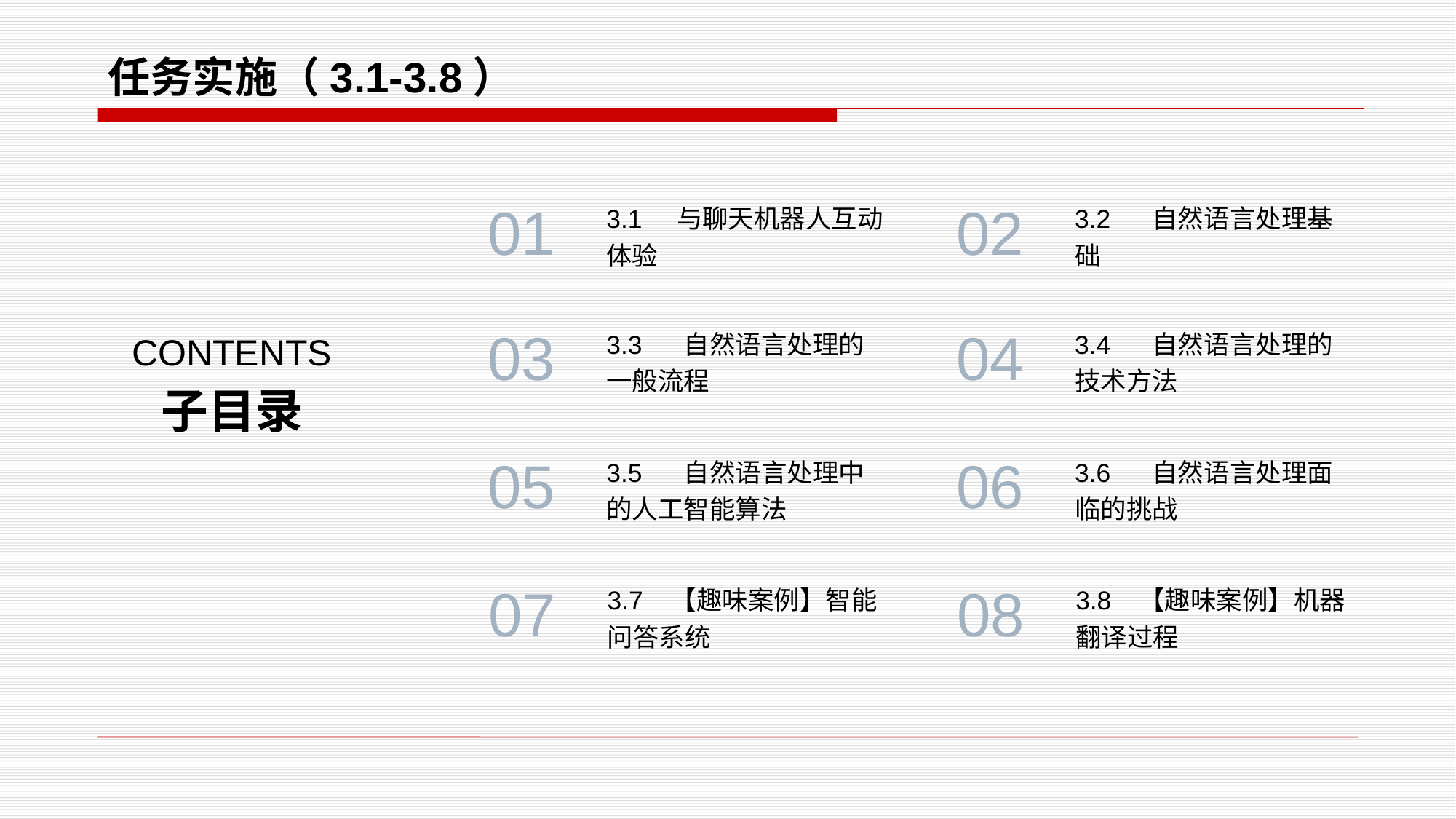

任务实施（3.1-3.8）
3.1    与聊天机器人互动体验
3.2     自然语言处理基础
01
02
3.3     自然语言处理的一般流程
3.4     自然语言处理的技术方法
CONTENTS
03
04
子目录
3.5     自然语言处理中的人工智能算法
3.6     自然语言处理面临的挑战
05
06
3.7   【趣味案例】智能问答系统
3.8   【趣味案例】机器翻译过程
07
08